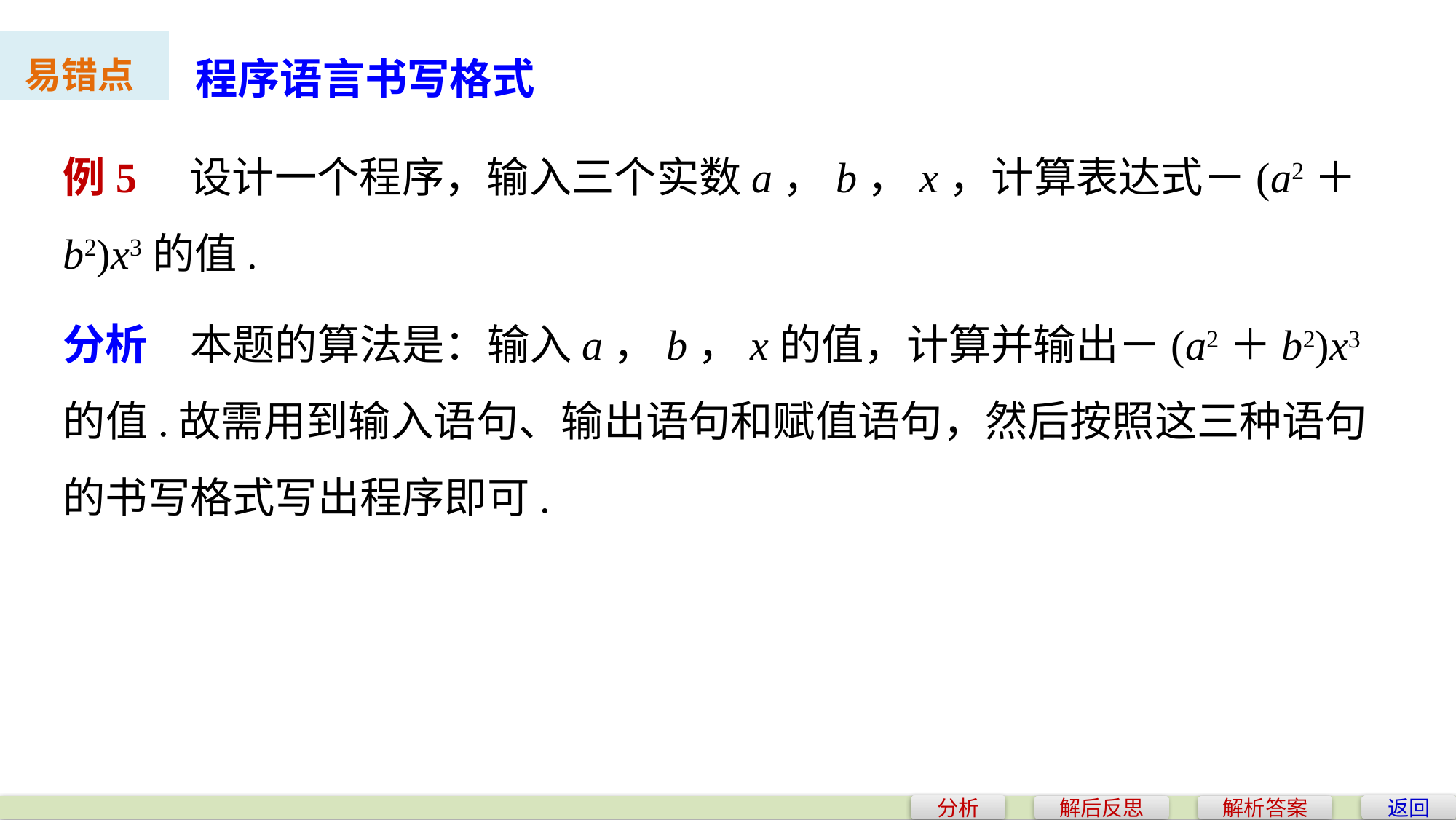

程序语言书写格式

易错点
例5　设计一个程序，输入三个实数a，b，x，计算表达式－(a2＋b2)x3的值.
分析　本题的算法是：输入a，b，x的值，计算并输出－(a2＋b2)x3的值.故需用到输入语句、输出语句和赋值语句，然后按照这三种语句的书写格式写出程序即可.
分析
返回
解后反思
解析答案